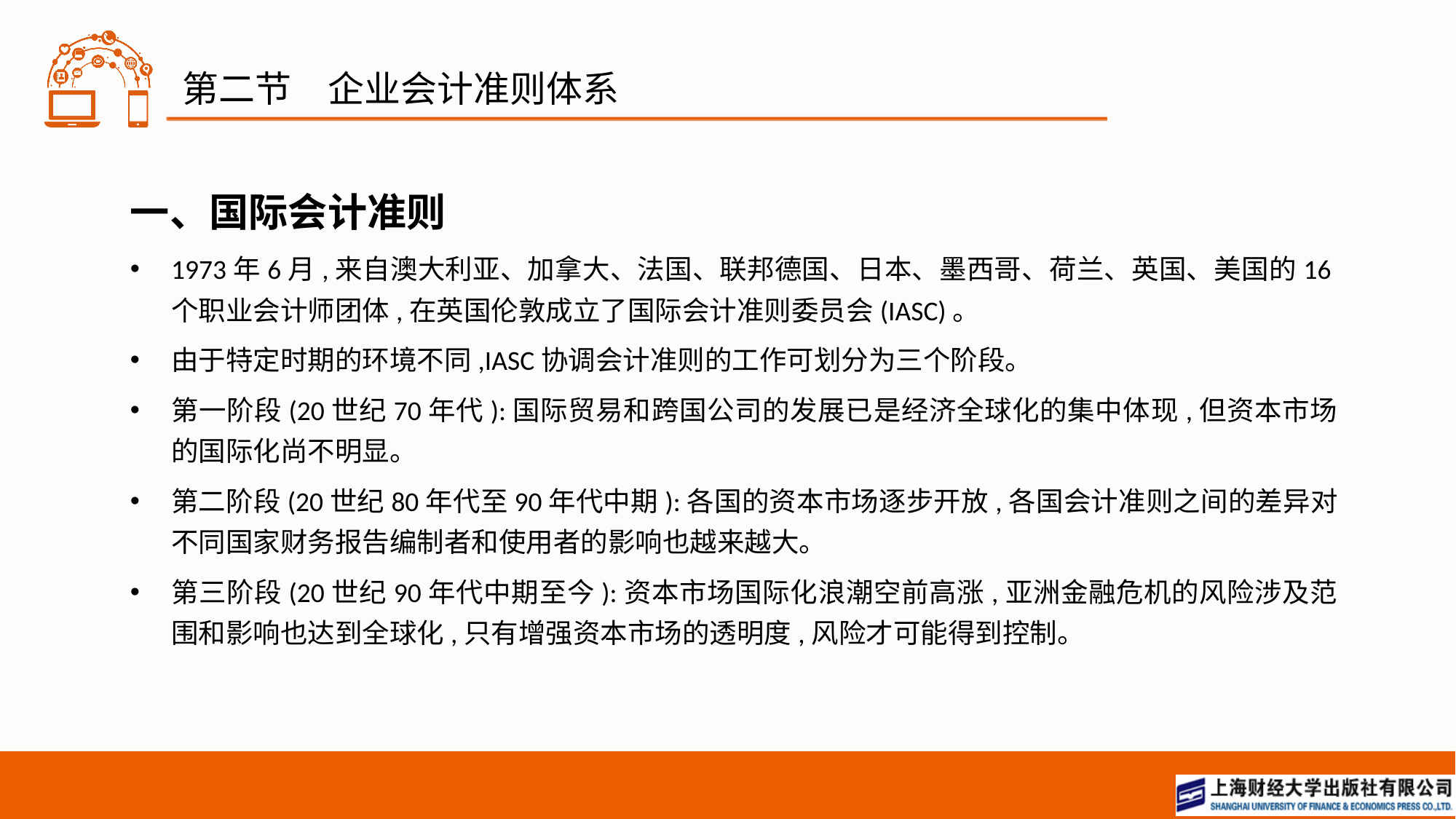

# 第二节　企业会计准则体系
一、国际会计准则
1973年6月,来自澳大利亚、加拿大、法国、联邦德国、日本、墨西哥、荷兰、英国、美国的16个职业会计师团体,在英国伦敦成立了国际会计准则委员会(IASC)。
由于特定时期的环境不同,IASC协调会计准则的工作可划分为三个阶段。
第一阶段(20世纪70年代):国际贸易和跨国公司的发展已是经济全球化的集中体现,但资本市场的国际化尚不明显。
第二阶段(20世纪80年代至90年代中期):各国的资本市场逐步开放,各国会计准则之间的差异对不同国家财务报告编制者和使用者的影响也越来越大。
第三阶段(20世纪90年代中期至今):资本市场国际化浪潮空前高涨,亚洲金融危机的风险涉及范围和影响也达到全球化,只有增强资本市场的透明度,风险才可能得到控制。